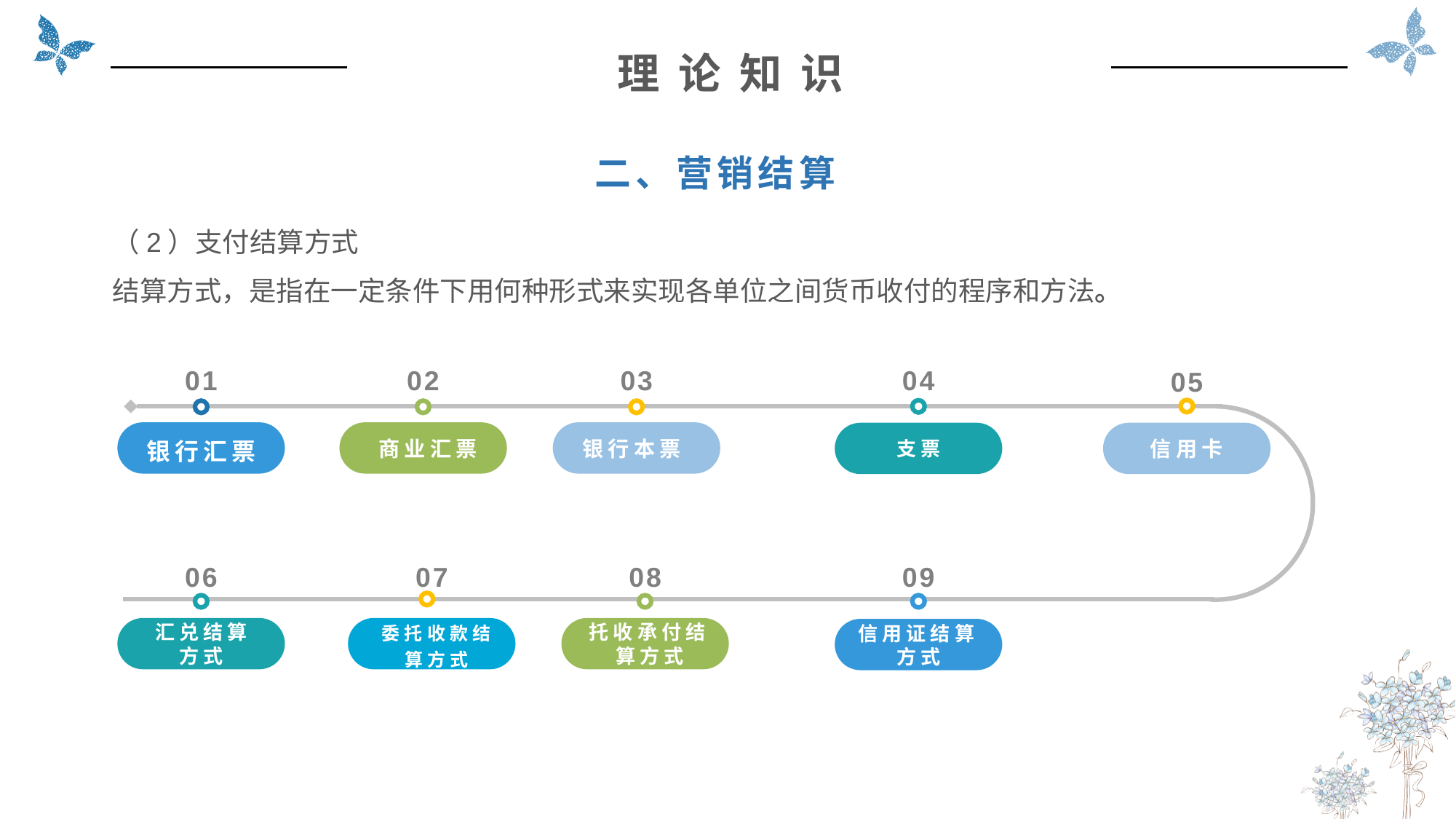

理 论 知 识
二、营销结算
（2）支付结算方式
结算方式，是指在一定条件下用何种形式来实现各单位之间货币收付的程序和方法。
04
01
02
03
05

银行本票
银行汇票
商业汇票
支票
信用卡
06
07
08
09

汇兑结算
方式
委托收款结
算方式
托收承付结算方式
信用证结算方式